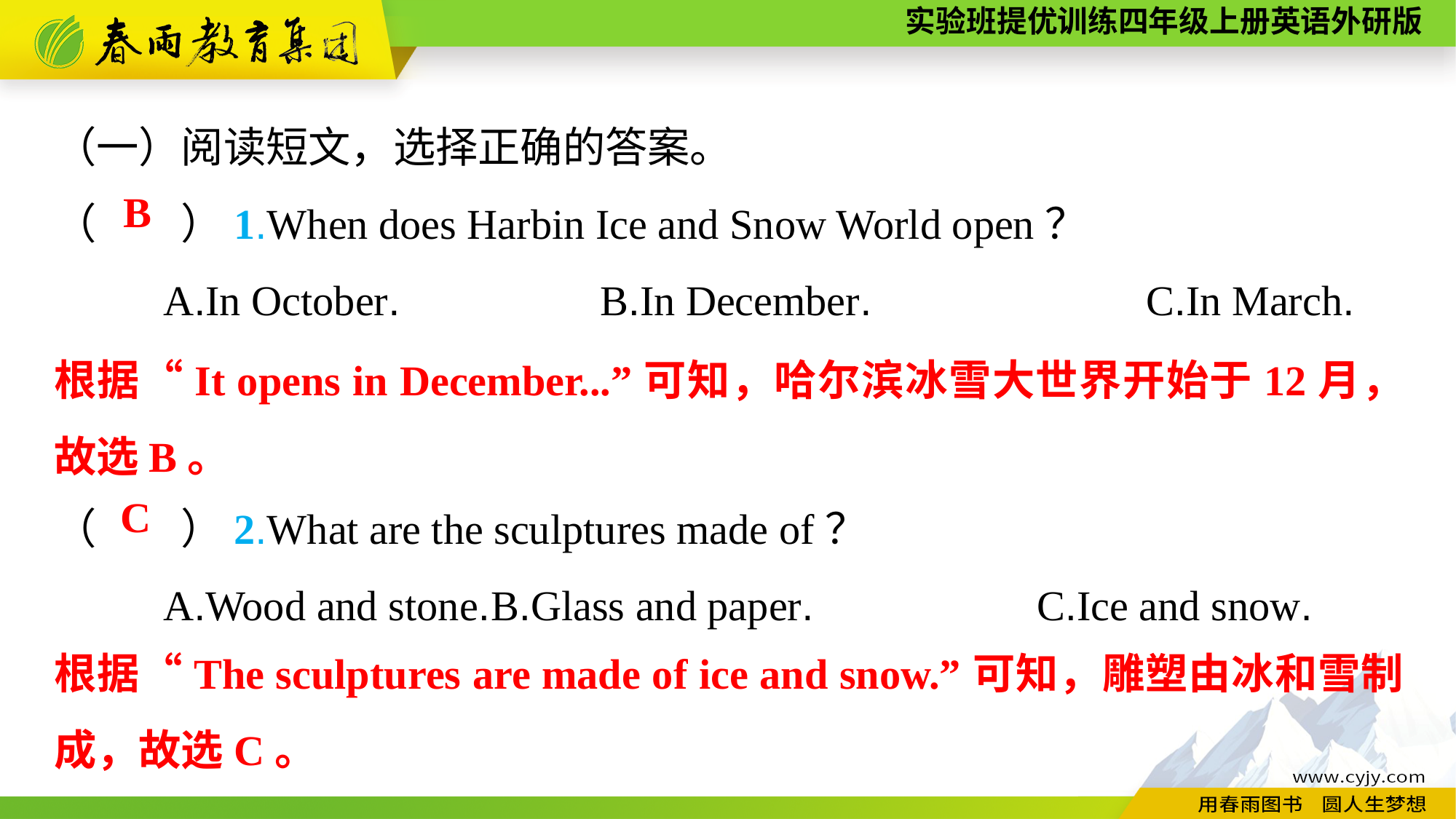

（一）阅读短文，选择正确的答案。
（　　）1.When does Harbin Ice and Snow World open？
	A.In October.		B.In December.			C.In March.

（　　）2.What are the sculptures made of？
	A.Wood and stone.	B.Glass and paper.			C.Ice and snow.
B
根据“It opens in December...”可知，哈尔滨冰雪大世界开始于12月，故选B。
C
根据“The sculptures are made of ice and snow.”可知，雕塑由冰和雪制成，故选C。